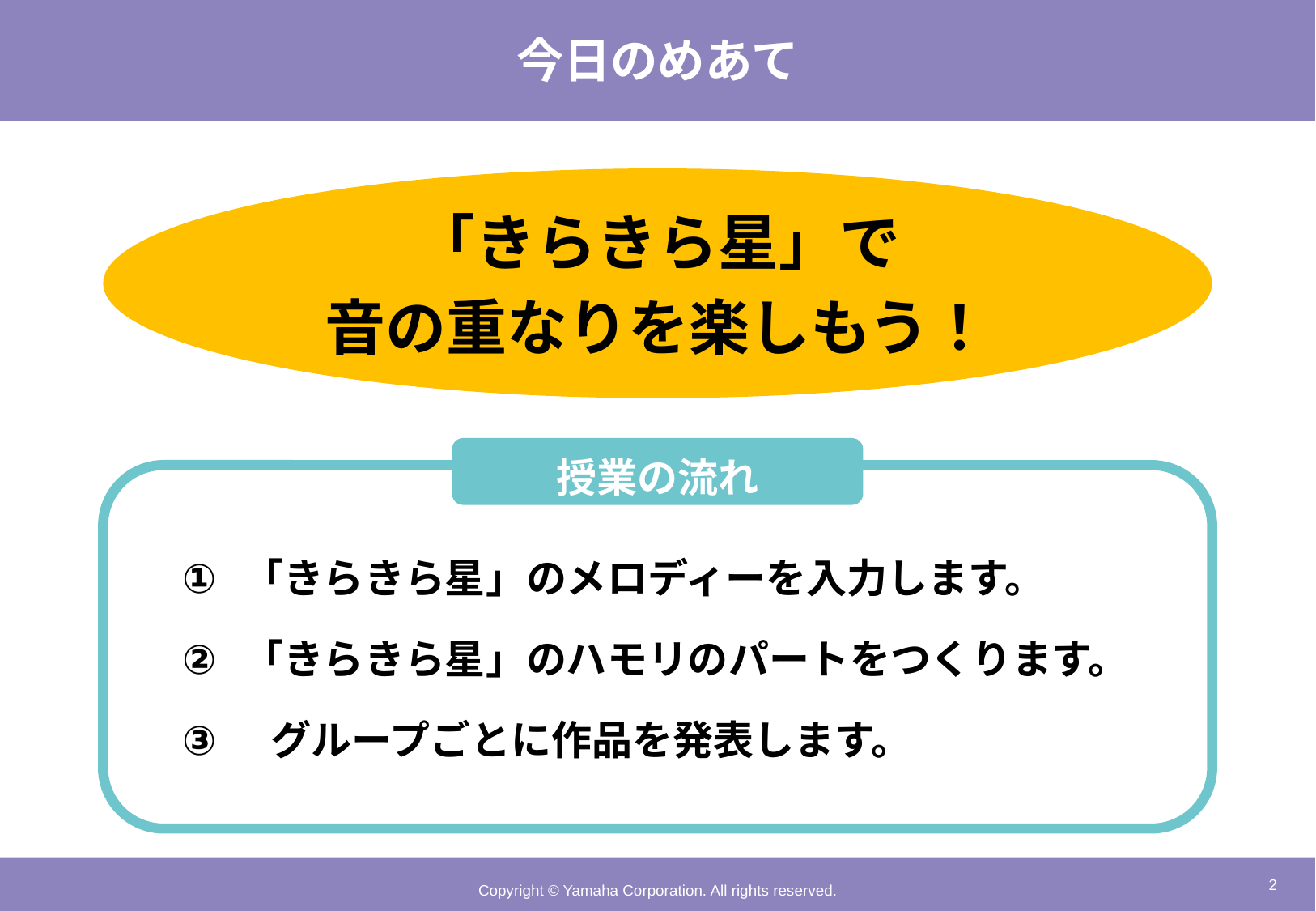

# 今日のめあて
「きらきら星」で
音の重なりを楽しもう！
授業の流れ
「きらきら星」のメロディーを入力します。
「きらきら星」のハモリのパートをつくります。
  グループごとに作品を発表します。
2